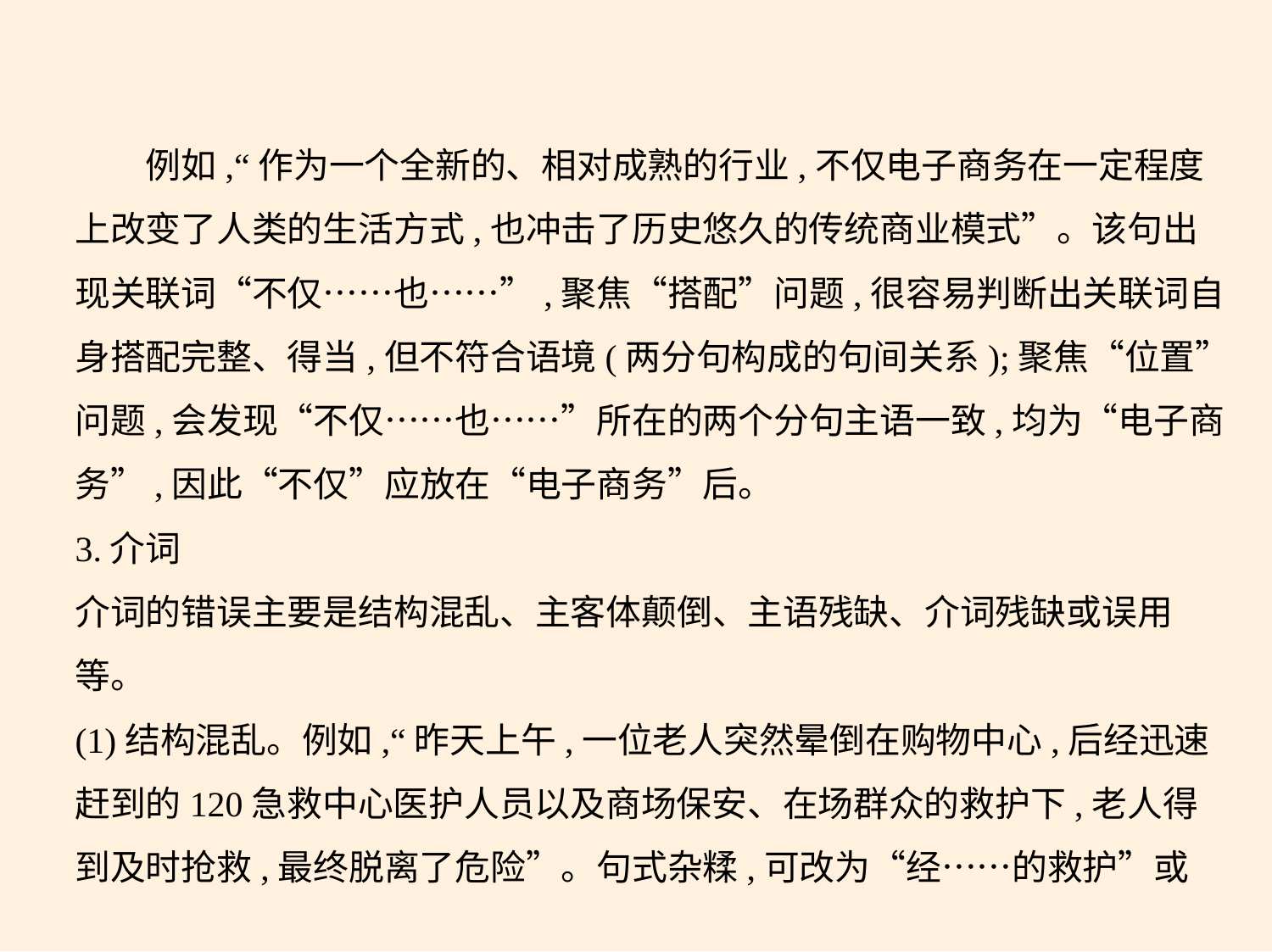

例如,“作为一个全新的、相对成熟的行业,不仅电子商务在一定程度
上改变了人类的生活方式,也冲击了历史悠久的传统商业模式”。该句出
现关联词“不仅……也……”,聚焦“搭配”问题,很容易判断出关联词自
身搭配完整、得当,但不符合语境(两分句构成的句间关系);聚焦“位置”
问题,会发现“不仅……也……”所在的两个分句主语一致,均为“电子商
务”,因此“不仅”应放在“电子商务”后。
3.介词
介词的错误主要是结构混乱、主客体颠倒、主语残缺、介词残缺或误用
等。
(1)结构混乱。例如,“昨天上午,一位老人突然晕倒在购物中心,后经迅速
赶到的120急救中心医护人员以及商场保安、在场群众的救护下,老人得
到及时抢救,最终脱离了危险”。句式杂糅,可改为“经……的救护”或